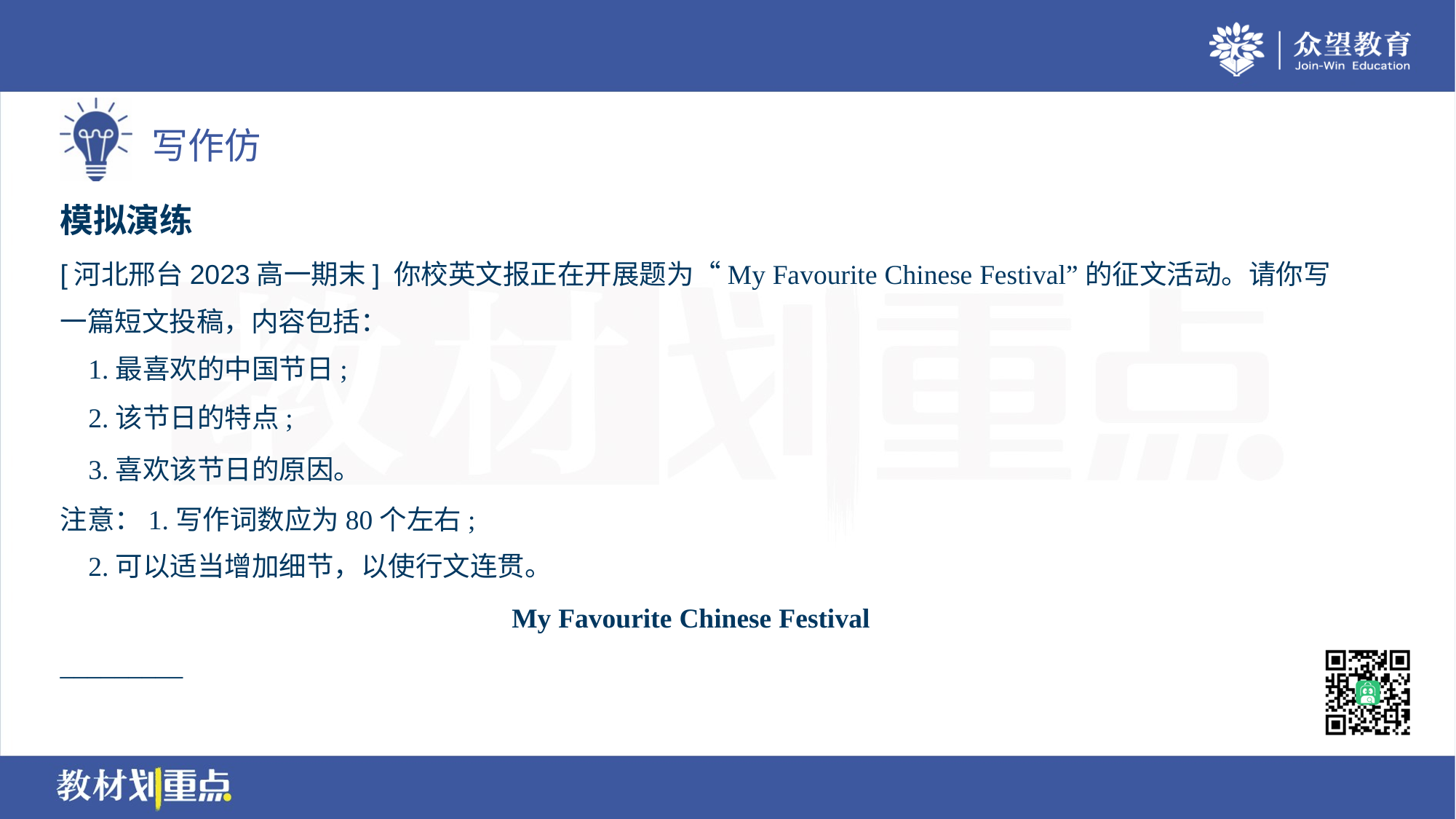

模拟演练
[河北邢台2023高一期末] 你校英文报正在开展题为“My Favourite Chinese Festival”的征文活动。请你写
一篇短文投稿，内容包括：
    1.最喜欢的中国节日;
    2.该节日的特点;
    3.喜欢该节日的原因。
注意：1.写作词数应为80个左右;
    2.可以适当增加细节，以使行文连贯。
My Favourite Chinese Festival
_________